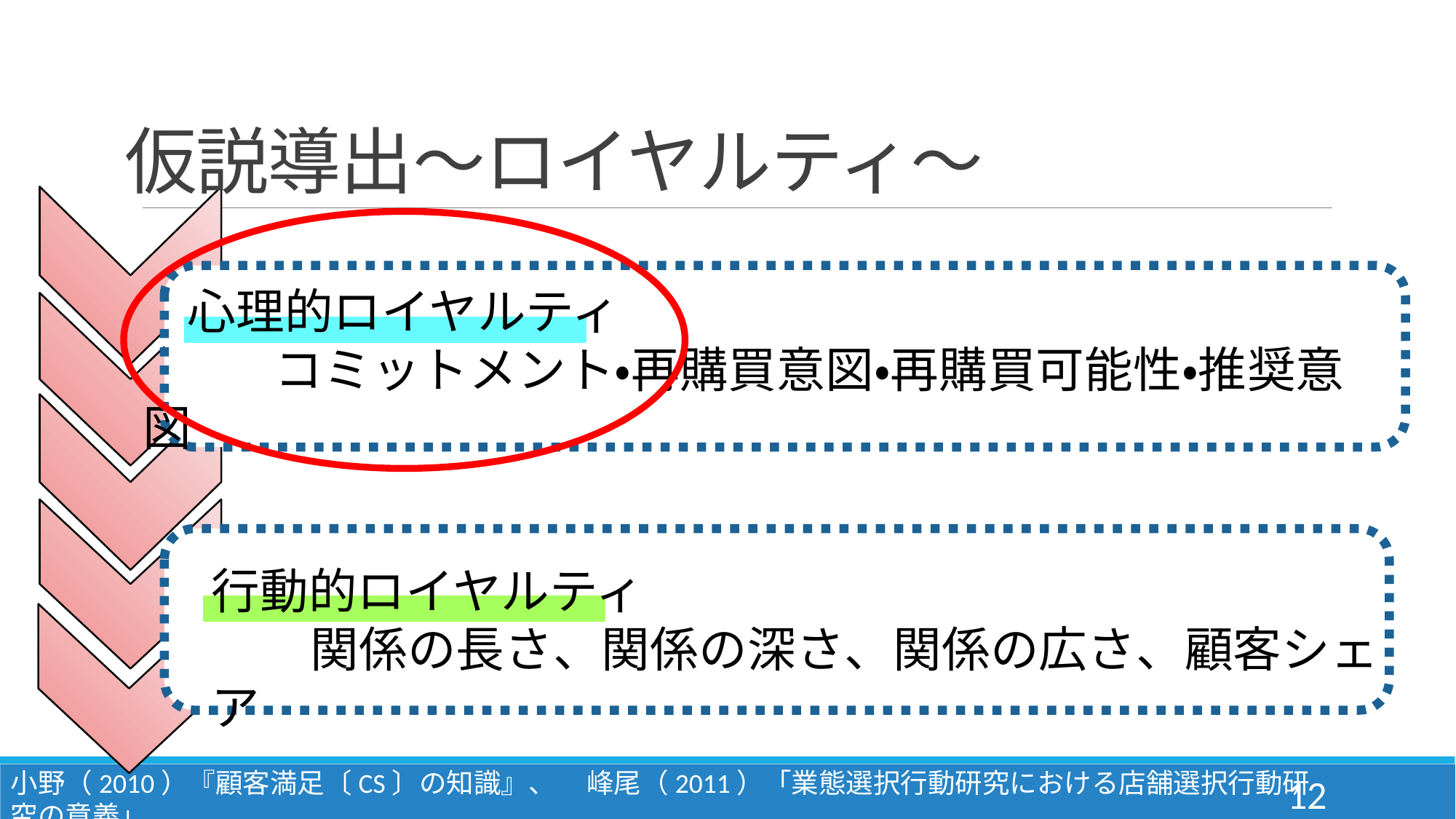

# 仮説導出〜ロイヤルティ〜

   心理的ロイヤルティ
           コミットメント・再購買意図・再購買可能性・推奨意図

行動的ロイヤルティ
        関係の長さ、関係の深さ、関係の広さ、顧客シェア

小野（2010）『顧客満足〔CS〕の知識』、     峰尾（2011）「業態選択行動研究における店舗選択行動研究の意義」

12